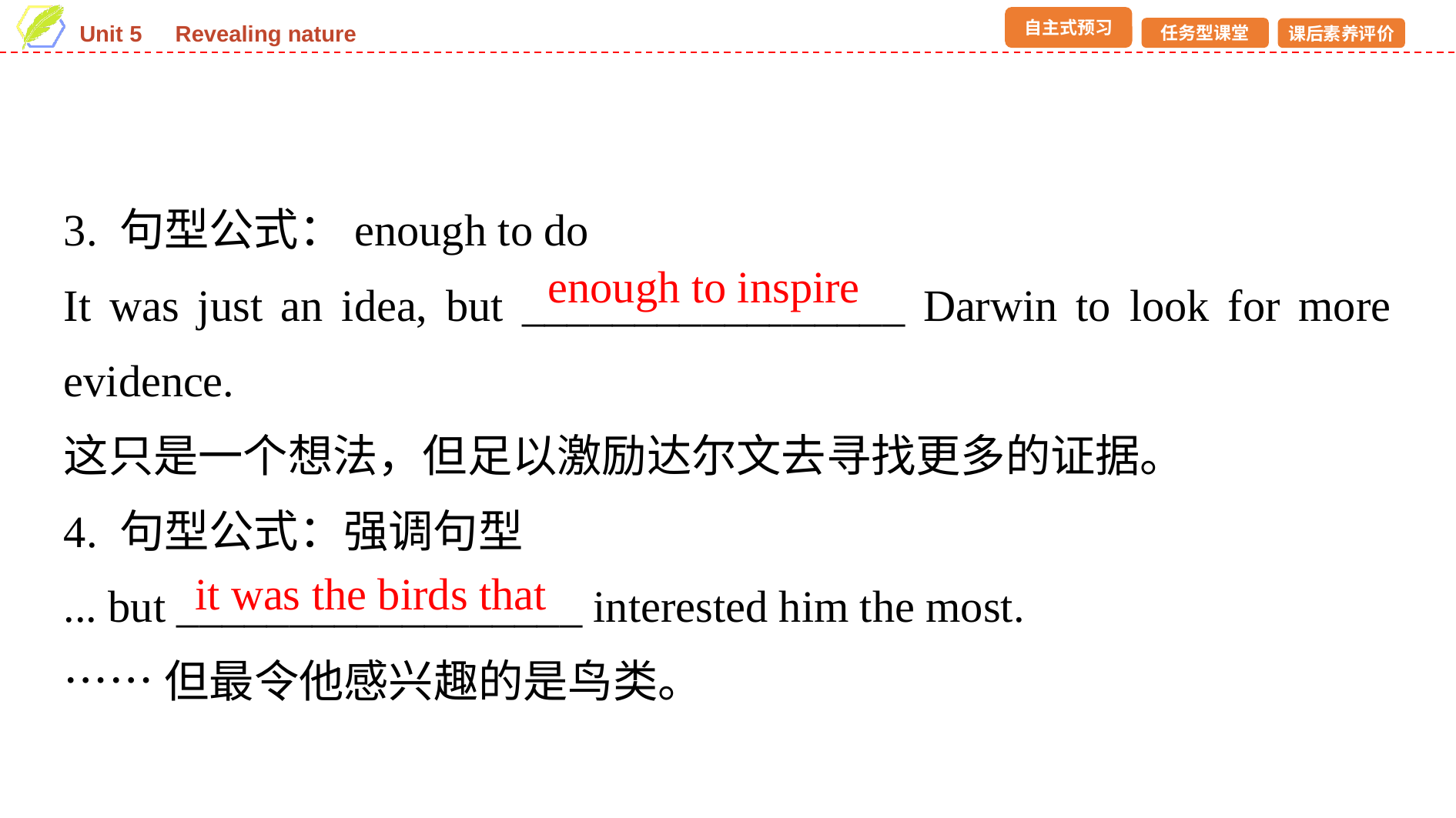

3. 句型公式：enough to do
It was just an idea, but _________________ Darwin to look for more evidence.
这只是一个想法，但足以激励达尔文去寻找更多的证据。
4. 句型公式：强调句型
... but __________________ interested him the most.
……但最令他感兴趣的是鸟类。
enough to inspire
it was the birds that